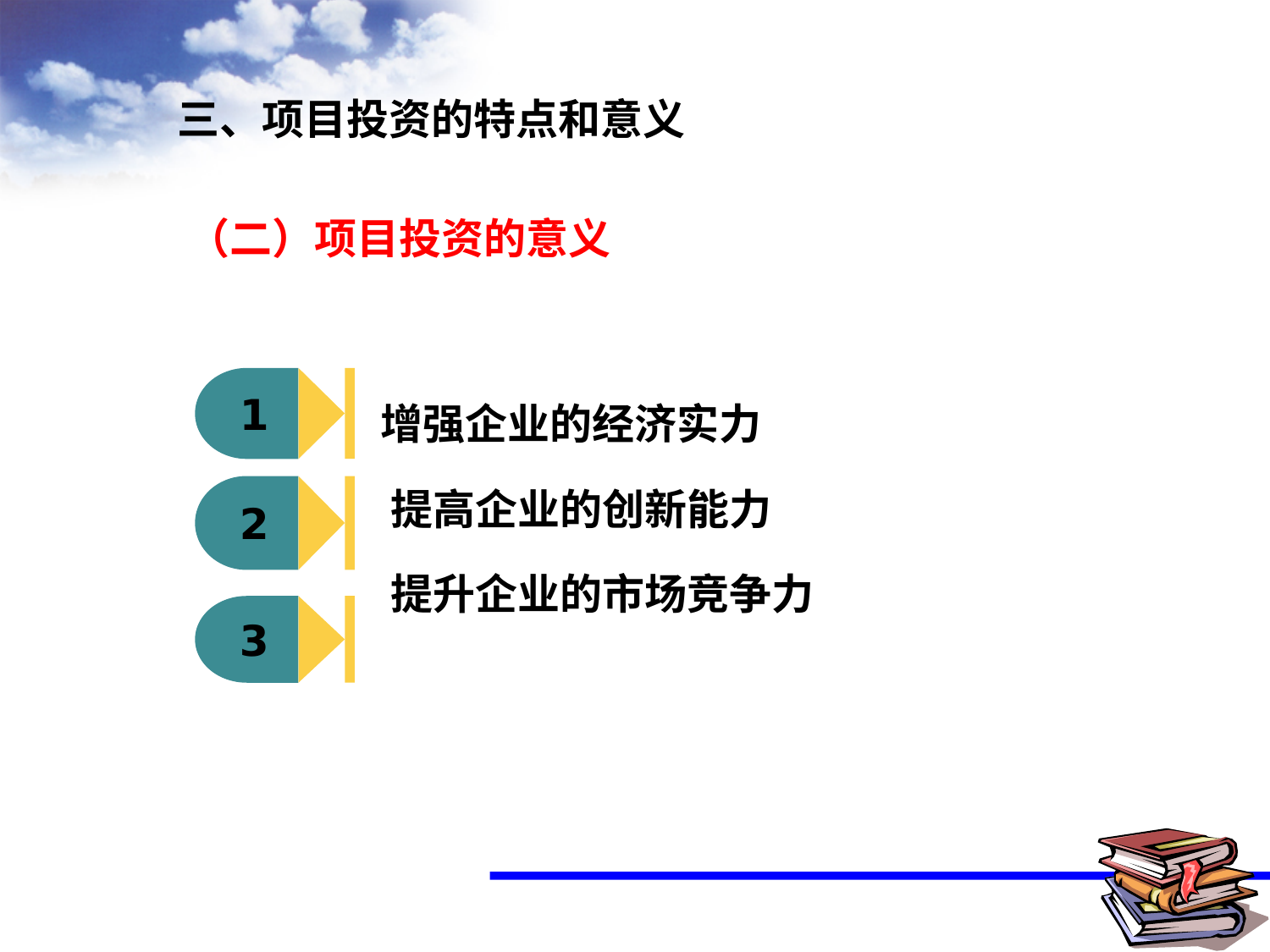

三、项目投资的特点和意义
（二）项目投资的意义
 增强企业的经济实力
  提高企业的创新能力
  提升企业的市场竞争力
1

2

3